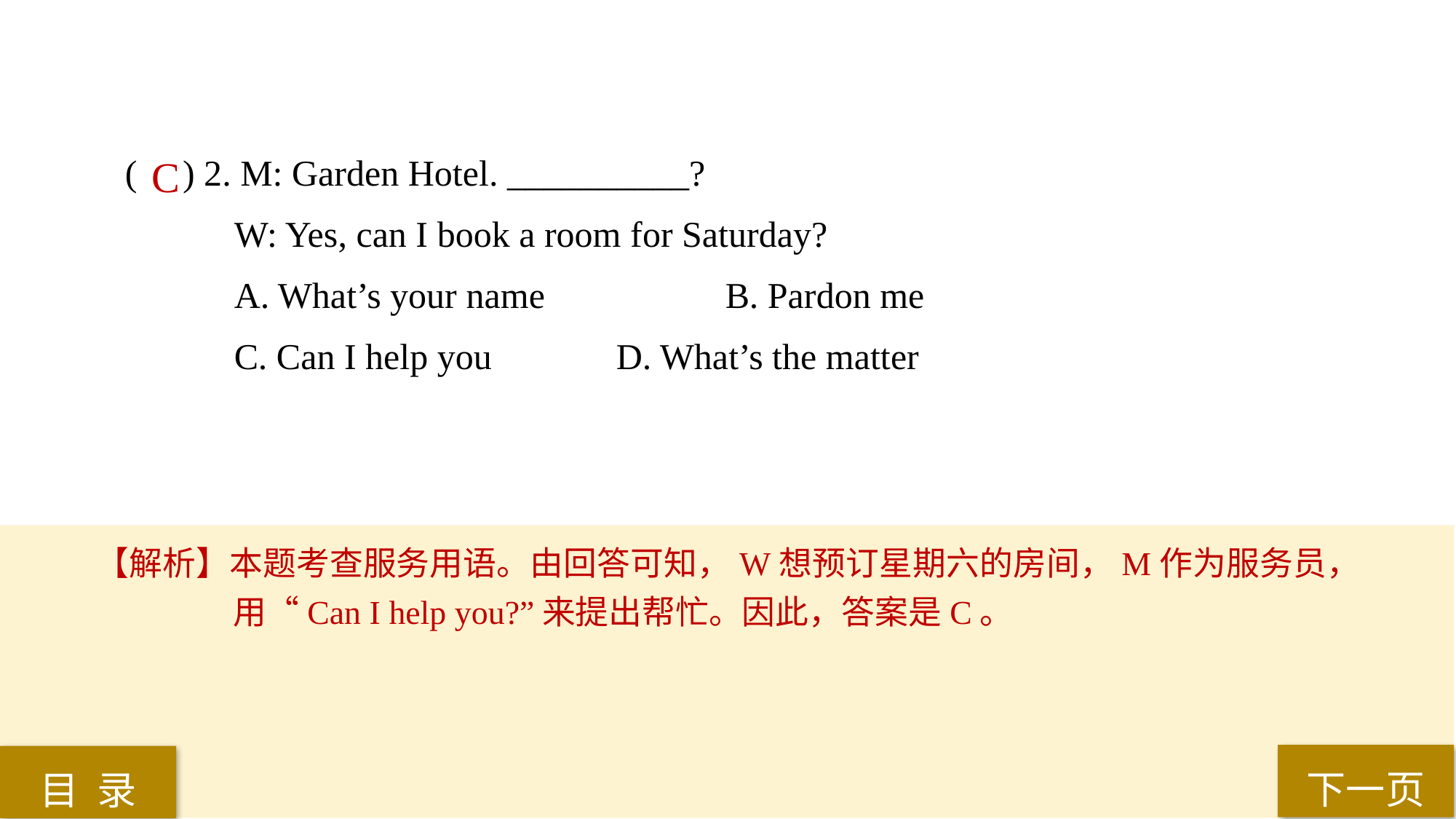

(     ) 2. M: Garden Hotel. __________?
W: Yes, can I book a room for Saturday?
A. What’s your name 		B. Pardon me
C. Can I help you 		D. What’s the matter
 C
【解析】本题考查服务用语。由回答可知，W想预订星期六的房间，M作为服务员，用“Can I help you?”来提出帮忙。因此，答案是C。